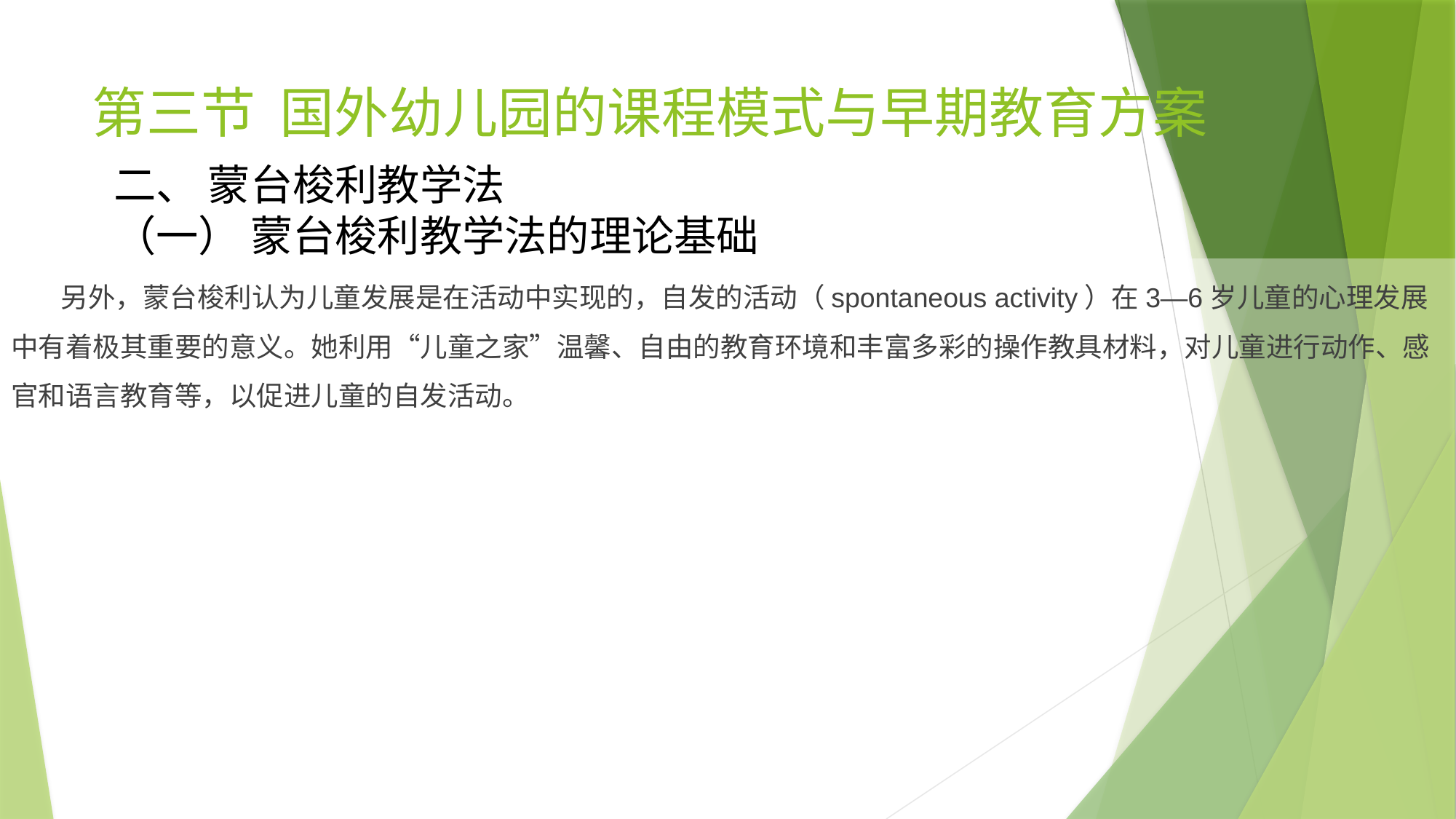

# 第三节  国外幼儿园的课程模式与早期教育方案
二、 蒙台梭利教学法
（一） 蒙台梭利教学法的理论基础
       另外，蒙台梭利认为儿童发展是在活动中实现的，自发的活动（spontaneous activity）在3—6岁儿童的心理发展中有着极其重要的意义。她利用“儿童之家”温馨、自由的教育环境和丰富多彩的操作教具材料，对儿童进行动作、感官和语言教育等，以促进儿童的自发活动。